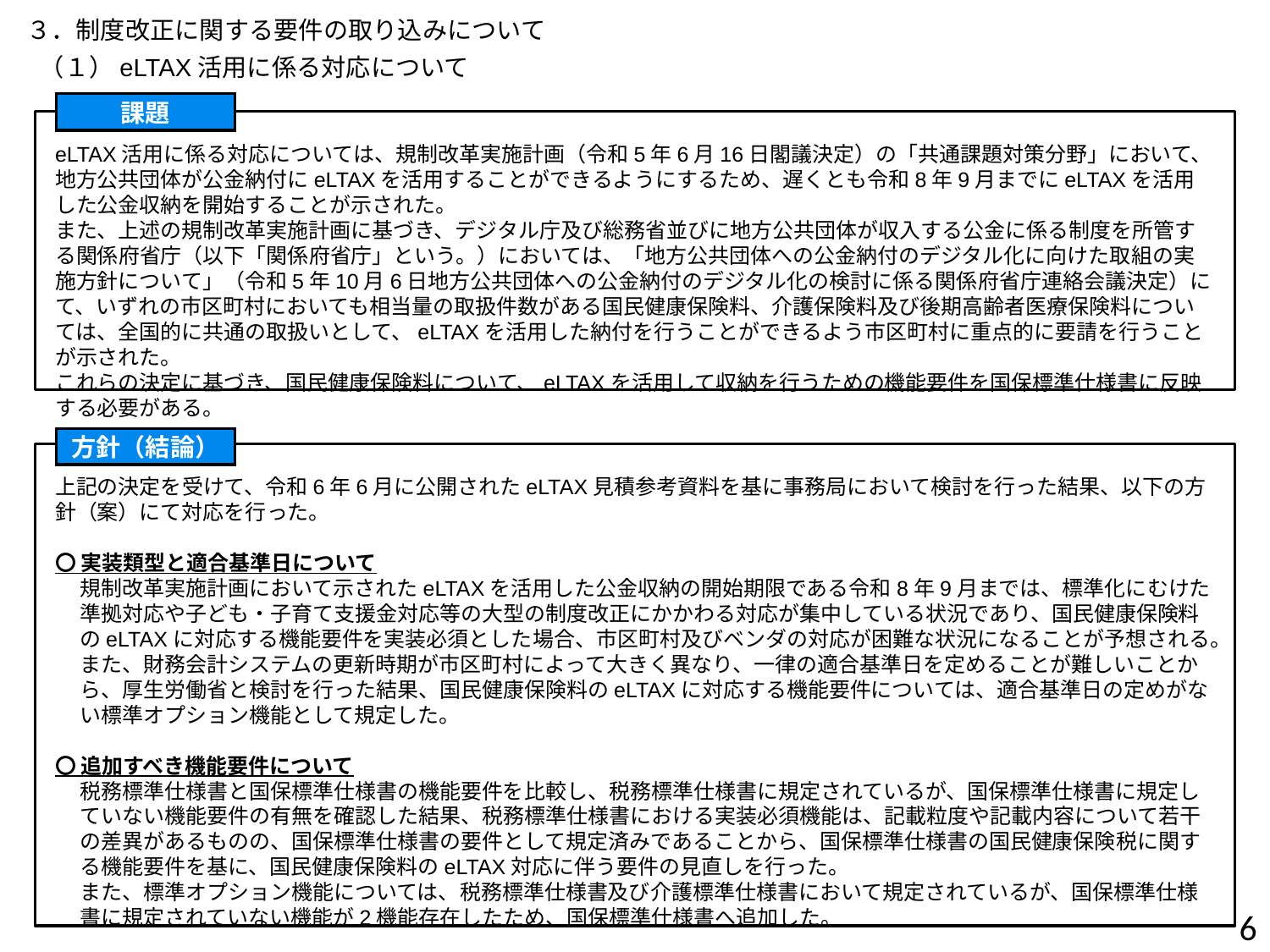

３．制度改正に関する要件の取り込みについて
（１）eLTAX活用に係る対応について
課題
eLTAX活用に係る対応については、規制改革実施計画（令和5年6月16日閣議決定）の「共通課題対策分野」において、地方公共団体が公金納付にeLTAXを活用することができるようにするため、遅くとも令和8年9月までにeLTAXを活用した公金収納を開始することが示された。
また、上述の規制改革実施計画に基づき、デジタル庁及び総務省並びに地方公共団体が収入する公金に係る制度を所管する関係府省庁（以下「関係府省庁」という。）においては、「地方公共団体への公金納付のデジタル化に向けた取組の実施方針について」（令和5年10月6日地方公共団体への公金納付のデジタル化の検討に係る関係府省庁連絡会議決定）にて、いずれの市区町村においても相当量の取扱件数がある国民健康保険料、介護保険料及び後期高齢者医療保険料については、全国的に共通の取扱いとして、eLTAXを活用した納付を行うことができるよう市区町村に重点的に要請を行うことが示された。
これらの決定に基づき、国民健康保険料について、eLTAXを活用して収納を行うための機能要件を国保標準仕様書に反映する必要がある。
方針（結論）
上記の決定を受けて、令和6年6月に公開されたeLTAX見積参考資料を基に事務局において検討を行った結果、以下の方針（案）にて対応を行った。

〇 実装類型と適合基準日について
規制改革実施計画において示されたeLTAXを活用した公金収納の開始期限である令和8年9月までは、標準化にむけた準拠対応や子ども・子育て支援金対応等の大型の制度改正にかかわる対応が集中している状況であり、国民健康保険料のeLTAXに対応する機能要件を実装必須とした場合、市区町村及びベンダの対応が困難な状況になることが予想される。また、財務会計システムの更新時期が市区町村によって大きく異なり、一律の適合基準日を定めることが難しいことから、厚生労働省と検討を行った結果、国民健康保険料のeLTAXに対応する機能要件については、適合基準日の定めがない標準オプション機能として規定した。

〇 追加すべき機能要件について
税務標準仕様書と国保標準仕様書の機能要件を比較し、税務標準仕様書に規定されているが、国保標準仕様書に規定していない機能要件の有無を確認した結果、税務標準仕様書における実装必須機能は、記載粒度や記載内容について若干の差異があるものの、国保標準仕様書の要件として規定済みであることから、国保標準仕様書の国民健康保険税に関する機能要件を基に、国民健康保険料のeLTAX対応に伴う要件の見直しを行った。
また、標準オプション機能については、税務標準仕様書及び介護標準仕様書において規定されているが、国保標準仕様書に規定されていない機能が2機能存在したため、国保標準仕様書へ追加した。

6